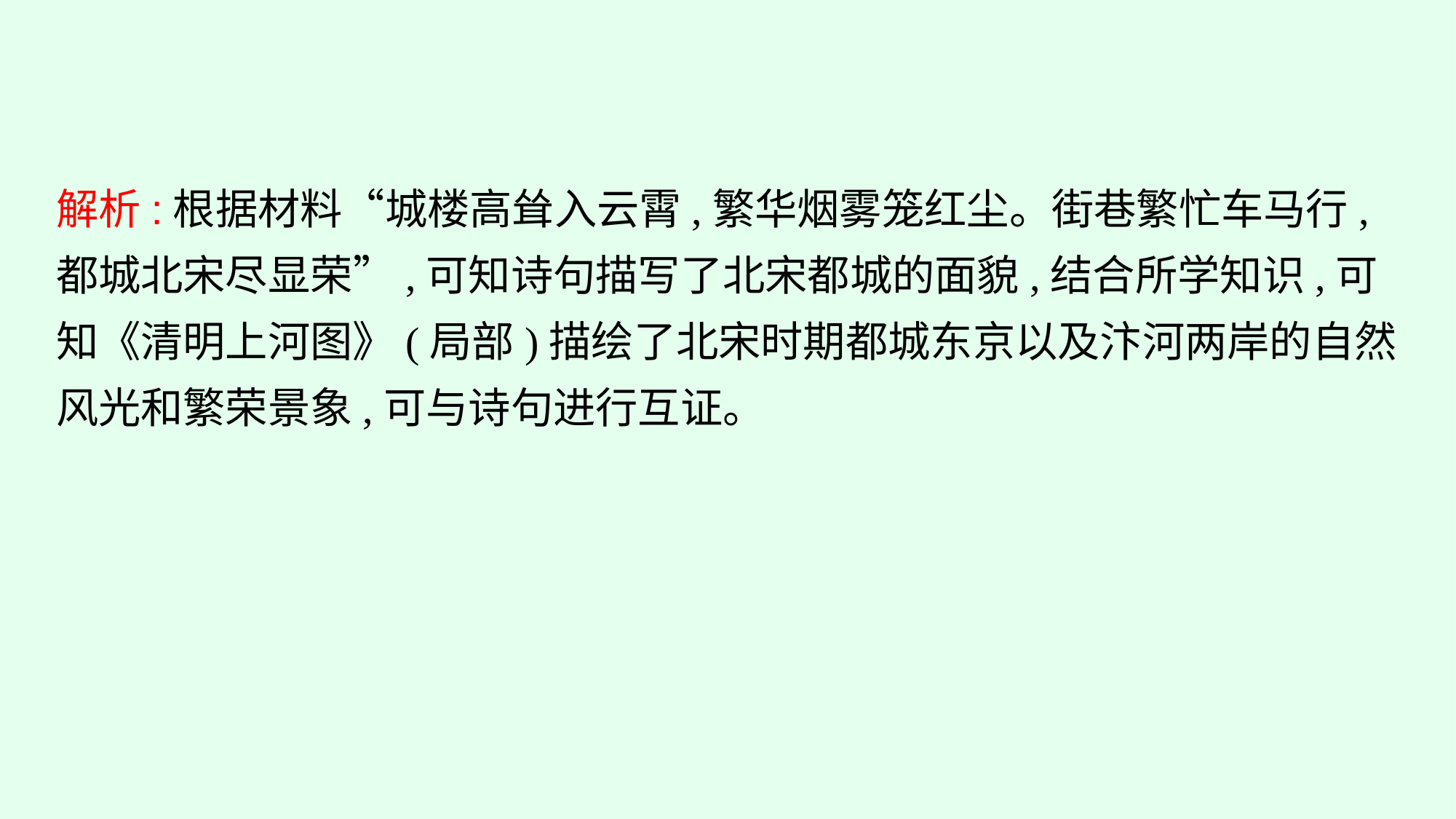

解析:根据材料“城楼高耸入云霄,繁华烟雾笼红尘。街巷繁忙车马行,都城北宋尽显荣”,可知诗句描写了北宋都城的面貌,结合所学知识,可知《清明上河图》(局部)描绘了北宋时期都城东京以及汴河两岸的自然风光和繁荣景象,可与诗句进行互证。